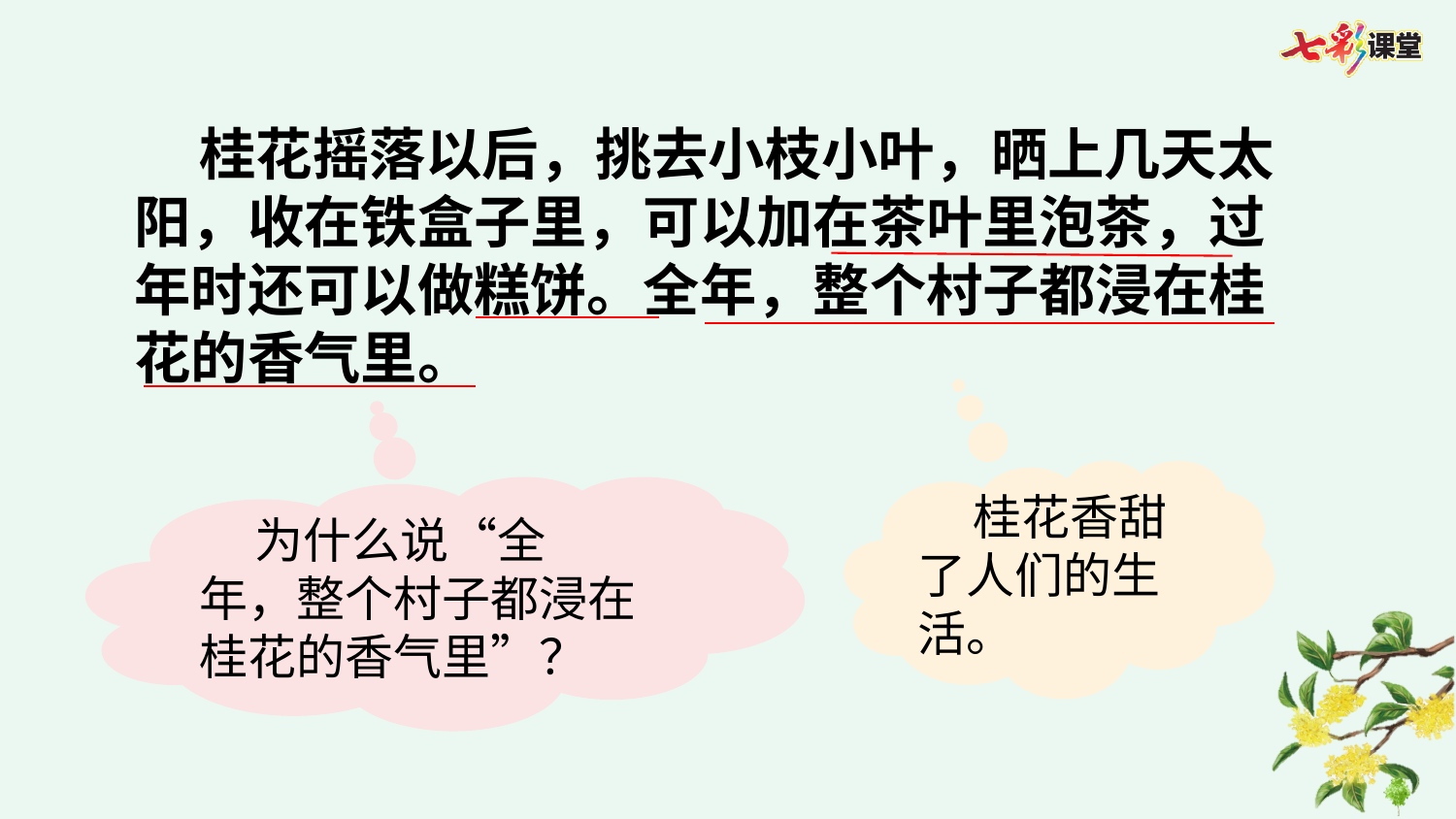

桂花摇落以后，挑去小枝小叶，晒上几天太阳，收在铁盒子里，可以加在茶叶里泡茶，过年时还可以做糕饼。全年，整个村子都浸在桂花的香气里。
    桂花香甜了人们的生活。
    为什么说“全年，整个村子都浸在桂花的香气里”？